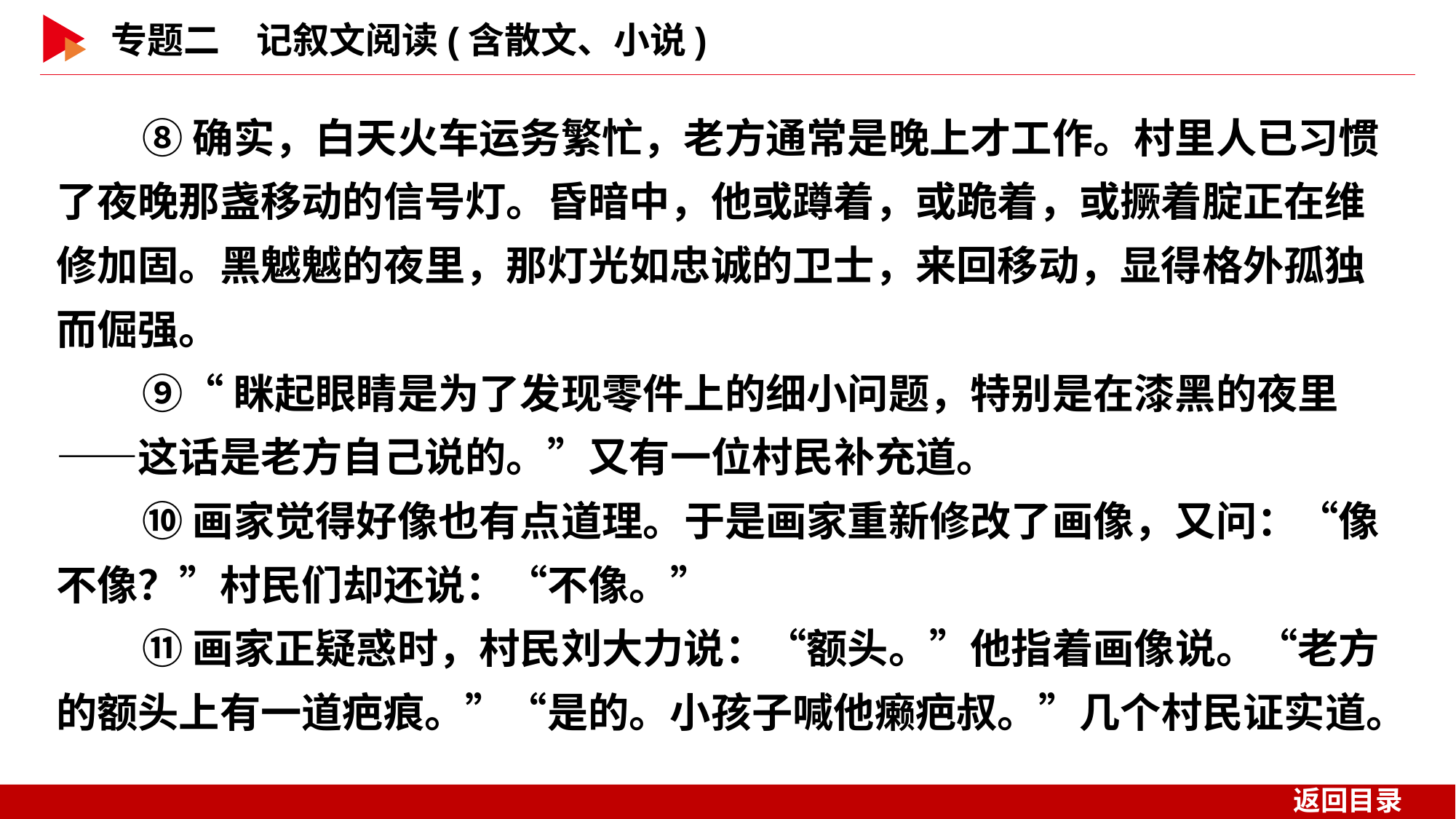

⑧确实，白天火车运务繁忙，老方通常是晚上才工作。村里人已习惯了夜晚那盏移动的信号灯。昏暗中，他或蹲着，或跪着，或撅着腚正在维修加固。黑魆魆的夜里，那灯光如忠诚的卫士，来回移动，显得格外孤独而倔强。
⑨“眯起眼睛是为了发现零件上的细小问题，特别是在漆黑的夜里——这话是老方自己说的。”又有一位村民补充道。
⑩画家觉得好像也有点道理。于是画家重新修改了画像，又问：“像不像？”村民们却还说：“不像。”
⑪画家正疑惑时，村民刘大力说：“额头。”他指着画像说。“老方的额头上有一道疤痕。”“是的。小孩子喊他癞疤叔。”几个村民证实道。